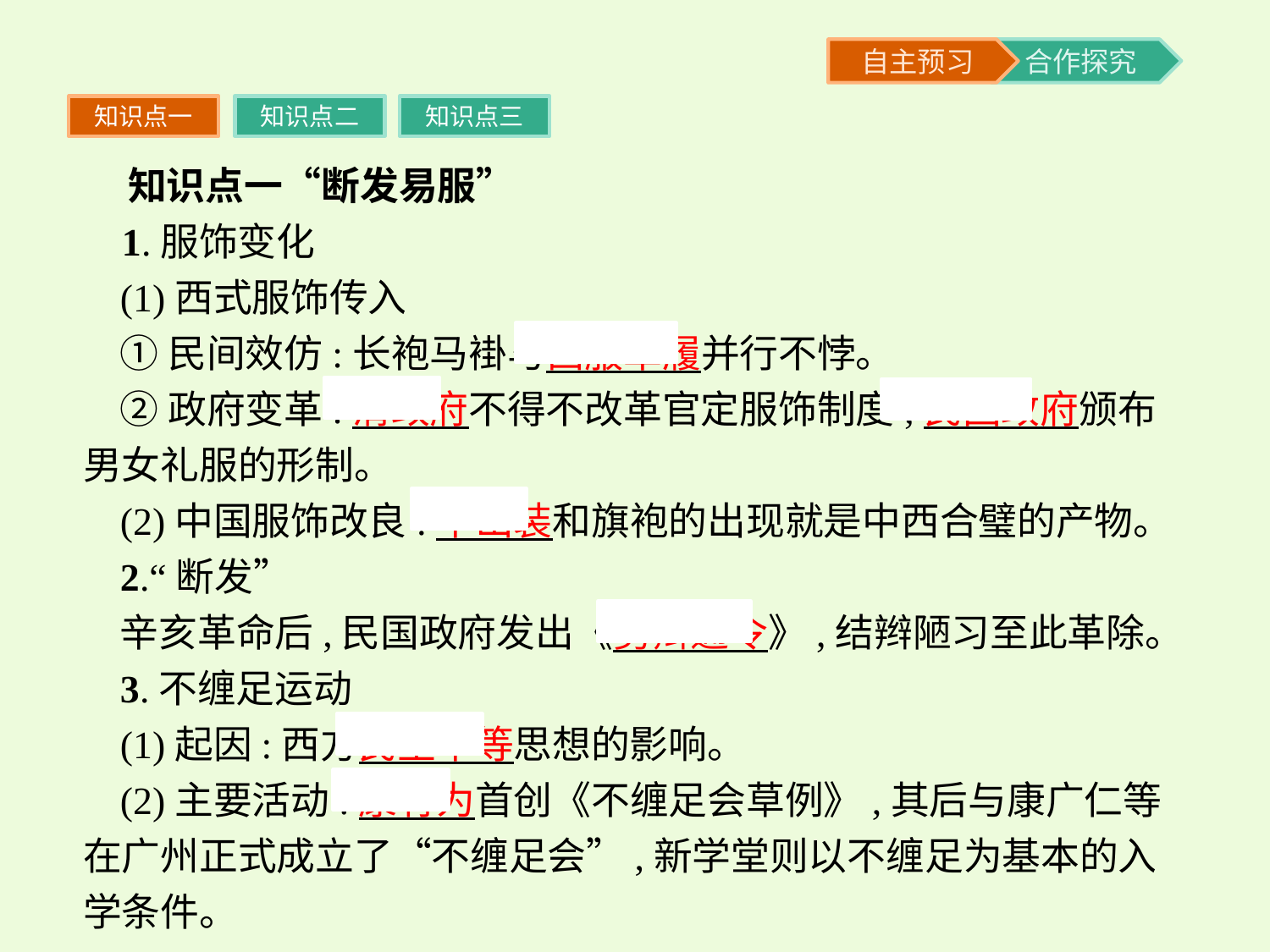

知识点一
知识点二
知识点三
    知识点一“断发易服”
    1.服饰变化
(1)西式服饰传入
①民间效仿:长袍马褂与西服革履并行不悖。
②政府变革:清政府不得不改革官定服饰制度;民国政府颁布男女礼服的形制。
(2)中国服饰改良:中山装和旗袍的出现就是中西合璧的产物。
2.“断发”
辛亥革命后,民国政府发出《剪辫通令》,结辫陋习至此革除。
3.不缠足运动
(1)起因:西方民主平等思想的影响。
(2)主要活动:康有为首创《不缠足会草例》,其后与康广仁等在广州正式成立了“不缠足会”,新学堂则以不缠足为基本的入学条件。